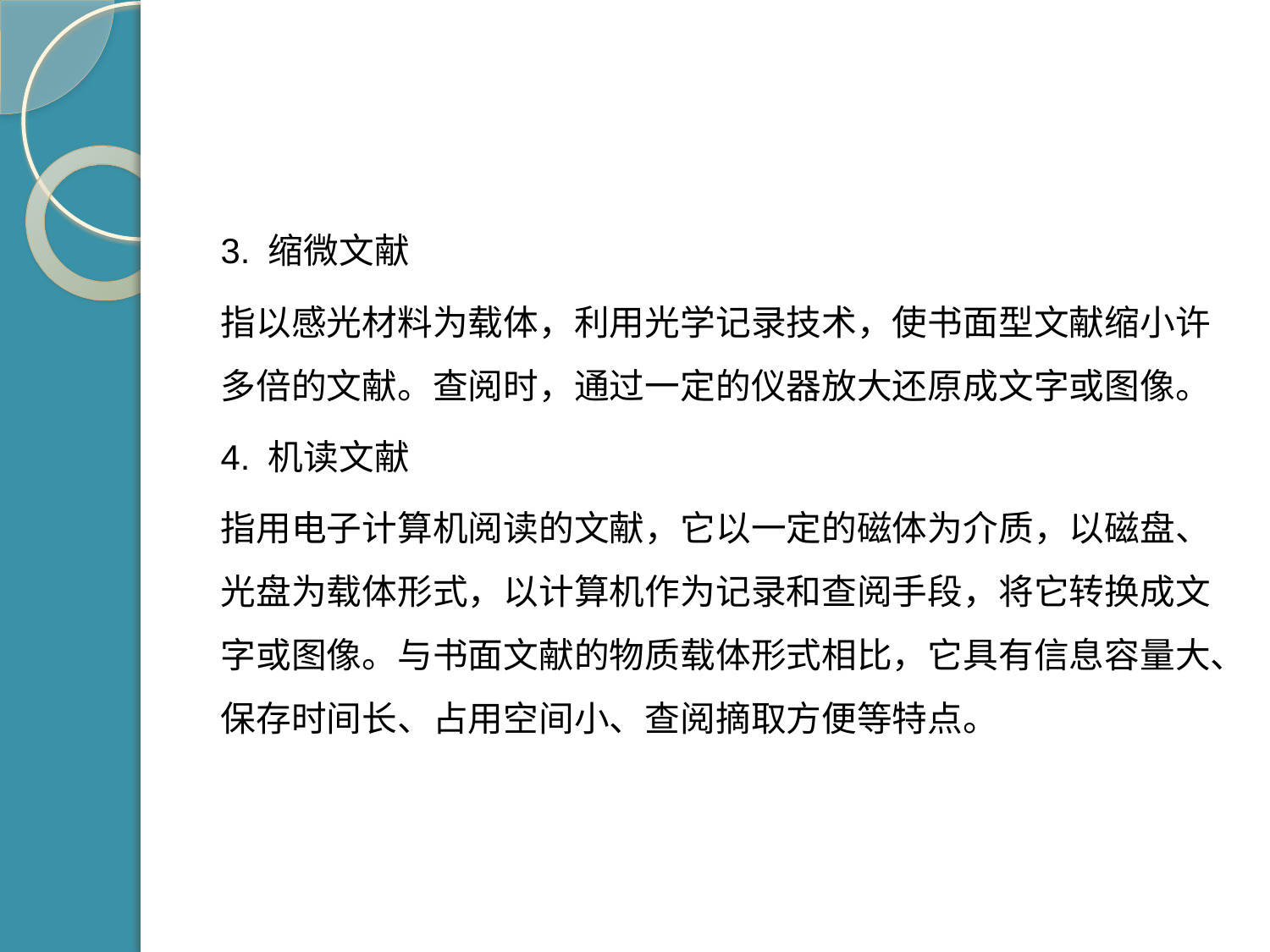

#
3. 缩微文献
指以感光材料为载体，利用光学记录技术，使书面型文献缩小许多倍的文献。查阅时，通过一定的仪器放大还原成文字或图像。
4. 机读文献
指用电子计算机阅读的文献，它以一定的磁体为介质，以磁盘、光盘为载体形式，以计算机作为记录和查阅手段，将它转换成文字或图像。与书面文献的物质载体形式相比，它具有信息容量大、保存时间长、占用空间小、查阅摘取方便等特点。